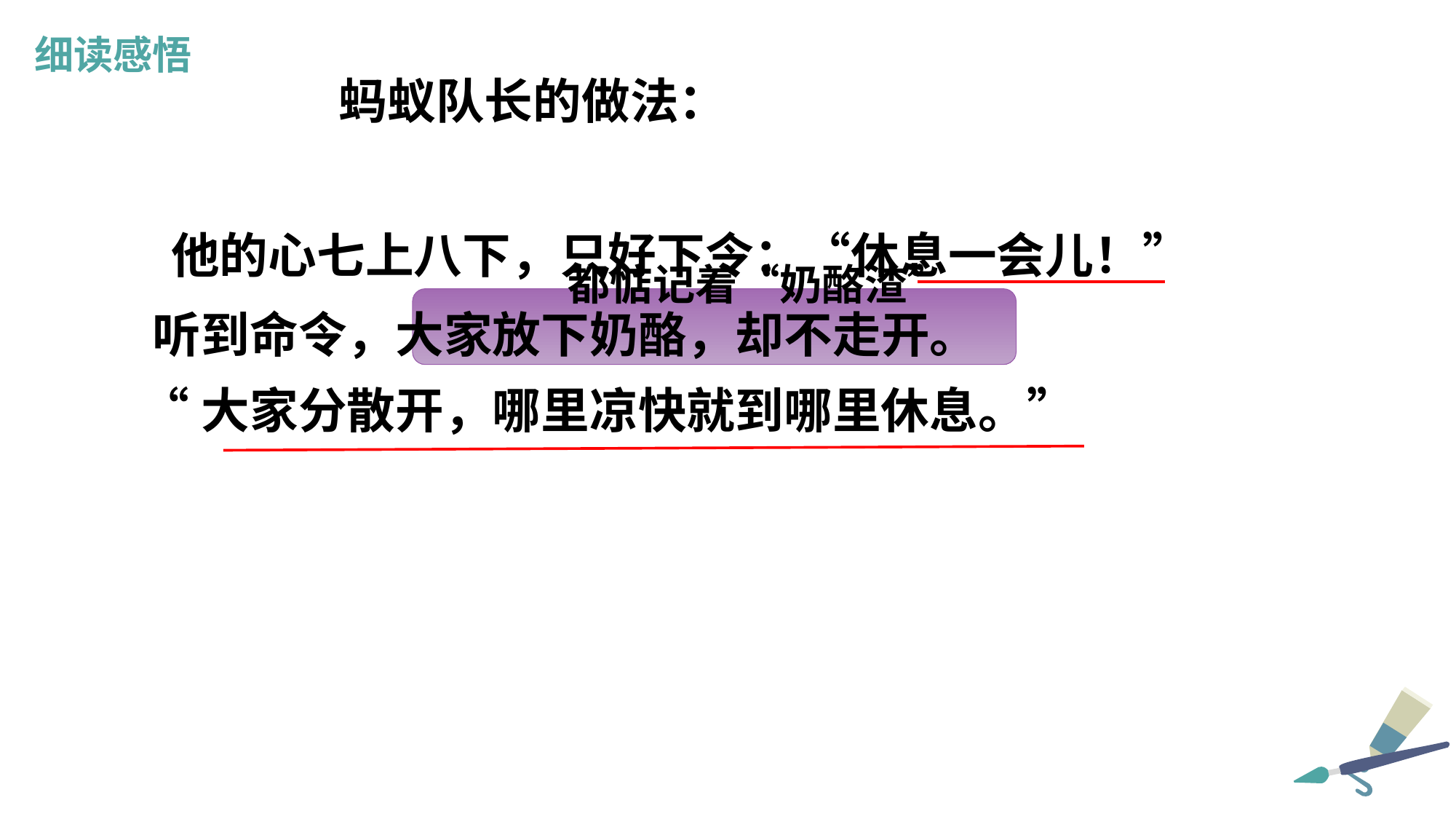

细读感悟
蚂蚁队长的做法：
    他的心七上八下，只好下令：“休息一会儿！”
    听到命令，大家放下奶酪，却不走开。
    “大家分散开，哪里凉快就到哪里休息。”
都惦记着“奶酪渣”